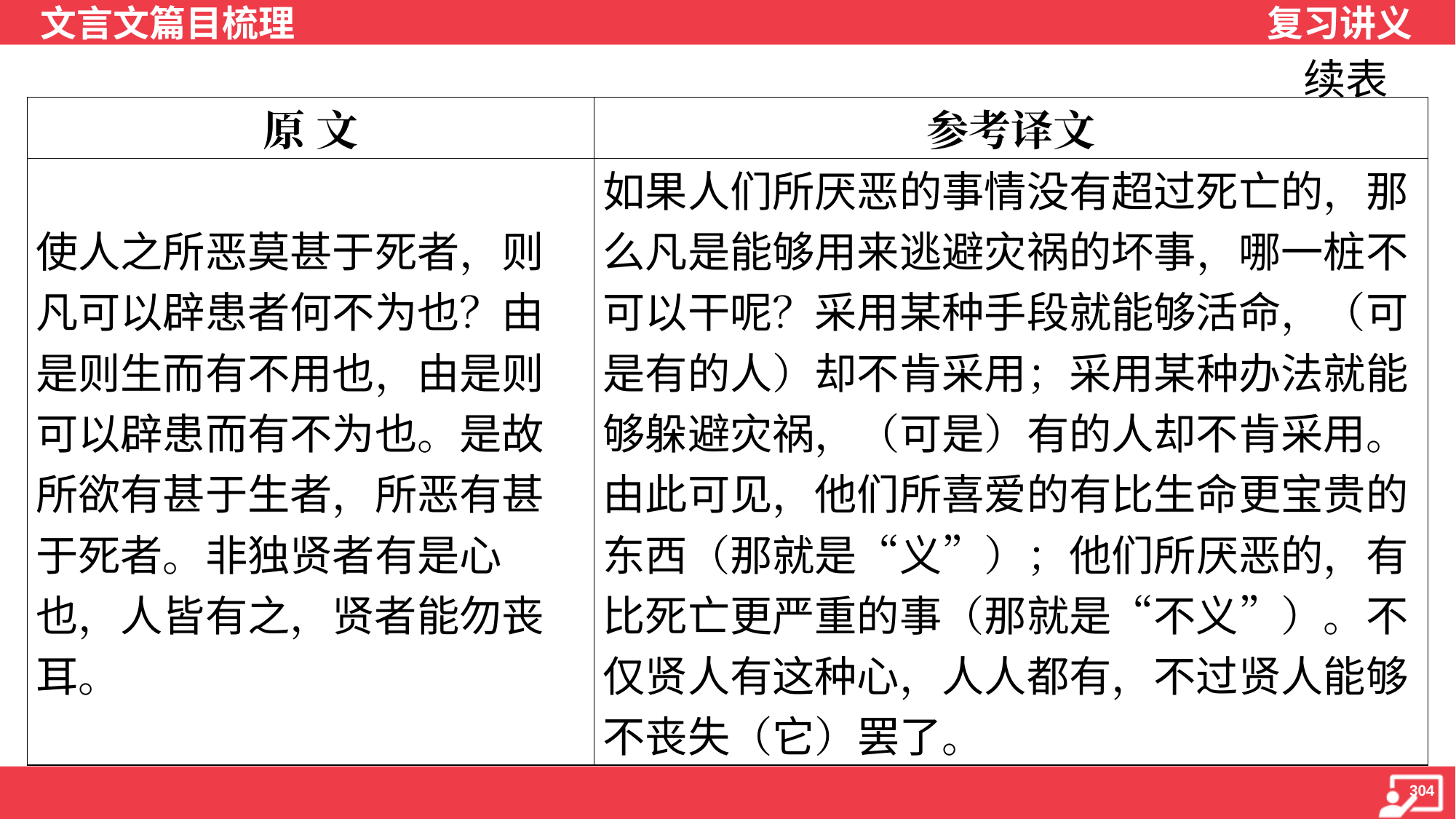

续表
| 原 文 | 参考译文 |
| --- | --- |
| 使人之所恶莫甚于死者，则凡可以辟患者何不为也？由是则生而有不用也，由是则可以辟患而有不为也。是故所欲有甚于生者，所恶有甚于死者。非独贤者有是心也，人皆有之，贤者能勿丧耳。 | 如果人们所厌恶的事情没有超过死亡的，那么凡是能够用来逃避灾祸的坏事，哪一桩不可以干呢？采用某种手段就能够活命，（可是有的人）却不肯采用；采用某种办法就能够躲避灾祸，（可是）有的人却不肯采用。由此可见，他们所喜爱的有比生命更宝贵的东西（那就是“义”）；他们所厌恶的，有比死亡更严重的事（那就是“不义”）。不仅贤人有这种心，人人都有，不过贤人能够不丧失（它）罢了。 |